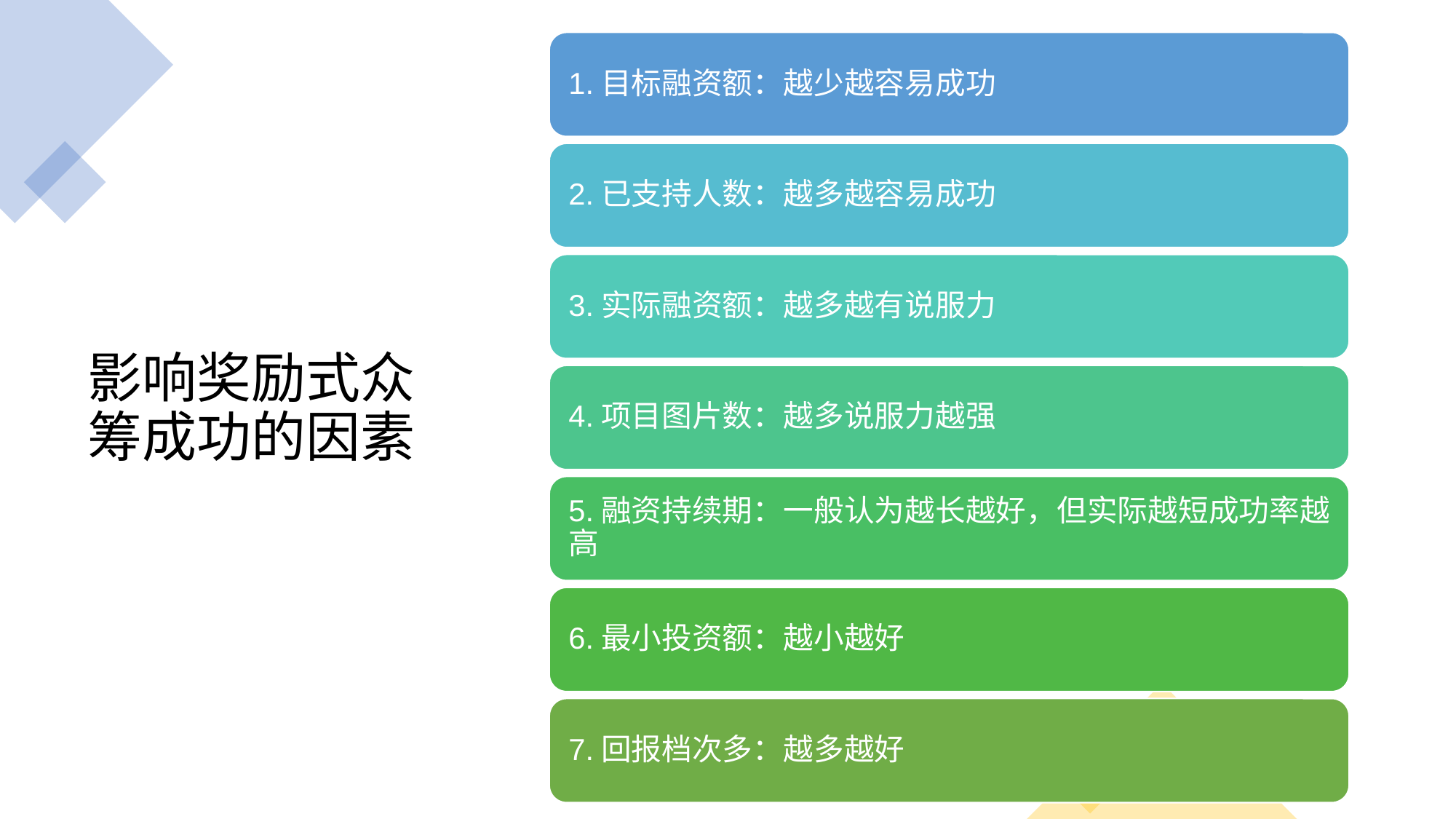

1.目标融资额：越少越容易成功
2.已支持人数：越多越容易成功
3.实际融资额：越多越有说服力
4.项目图片数：越多说服力越强
5.融资持续期：一般认为越长越好，但实际越短成功率越高
6.最小投资额：越小越好
7.回报档次多：越多越好
# 影响奖励式众筹成功的因素